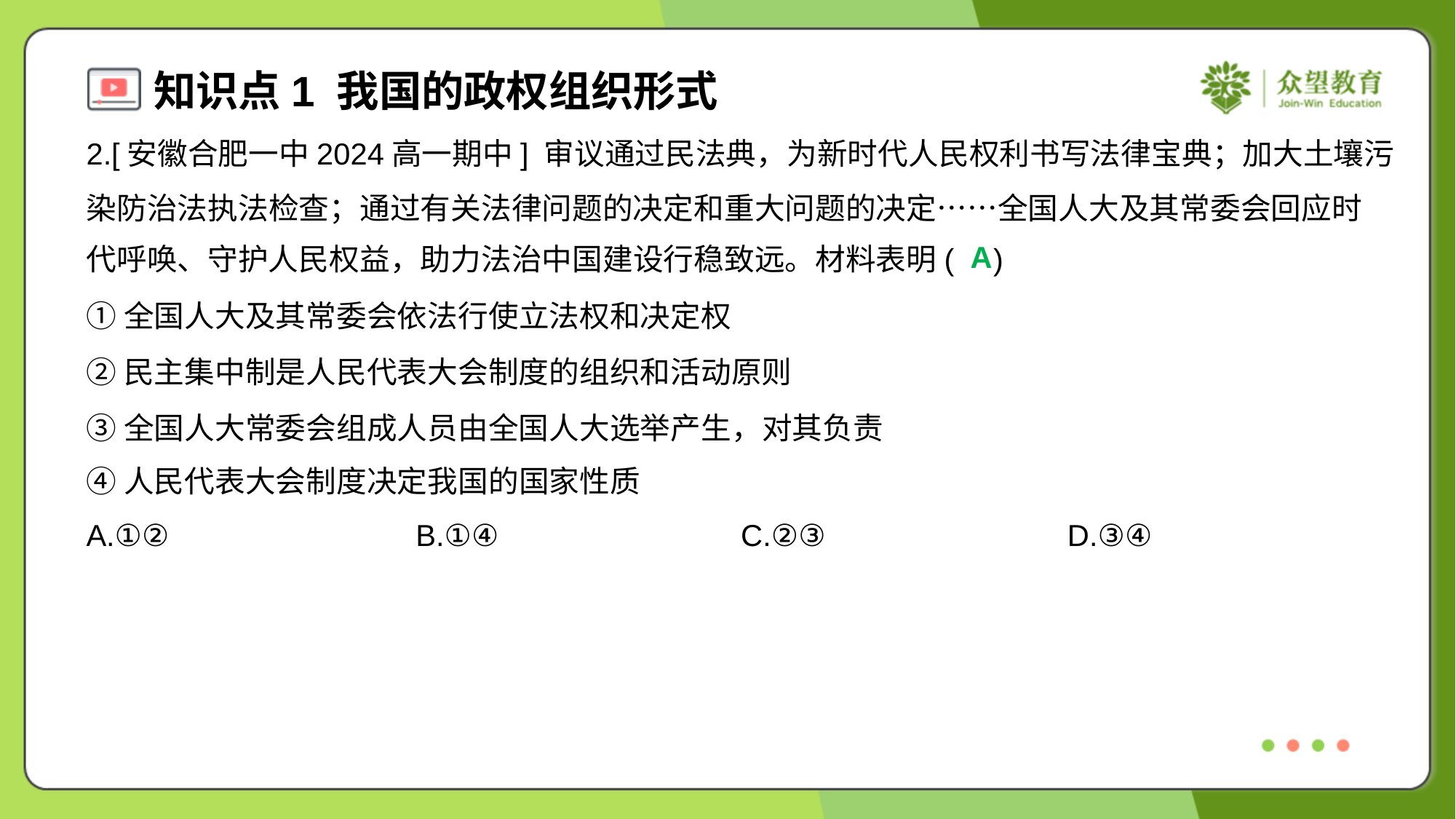

2.[安徽合肥一中2024高一期中] 审议通过民法典，为新时代人民权利书写法律宝典；加大土壤污
染防治法执法检查；通过有关法律问题的决定和重大问题的决定……全国人大及其常委会回应时
代呼唤、守护人民权益，助力法治中国建设行稳致远。材料表明(     )
A
①全国人大及其常委会依法行使立法权和决定权
②民主集中制是人民代表大会制度的组织和活动原则
③全国人大常委会组成人员由全国人大选举产生，对其负责
④人民代表大会制度决定我国的国家性质
A.①②	B.①④	C.②③	D.③④